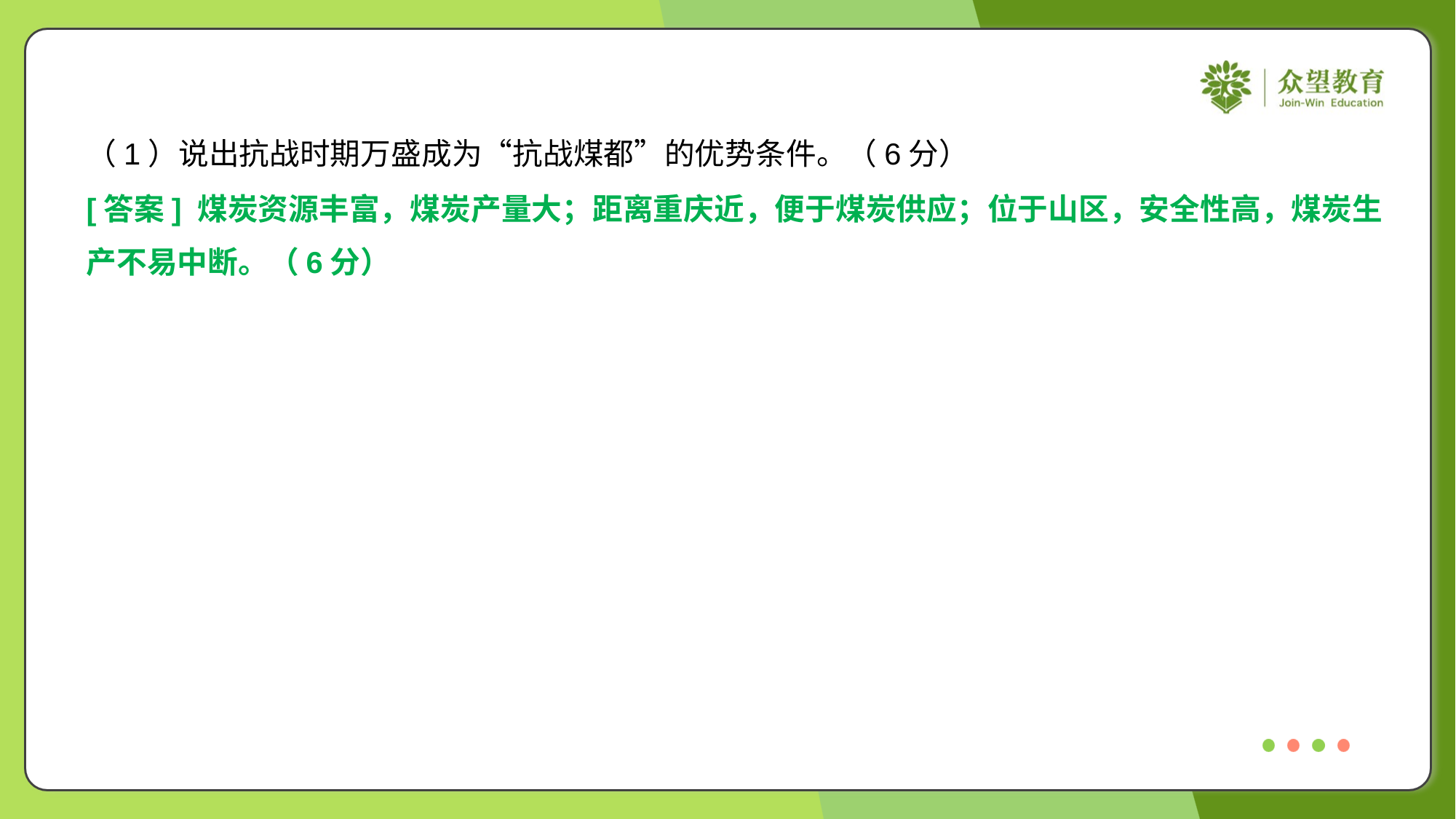

（1）说出抗战时期万盛成为“抗战煤都”的优势条件。（6分）
[答案] 煤炭资源丰富，煤炭产量大；距离重庆近，便于煤炭供应；位于山区，安全性高，煤炭生
产不易中断。（6分）